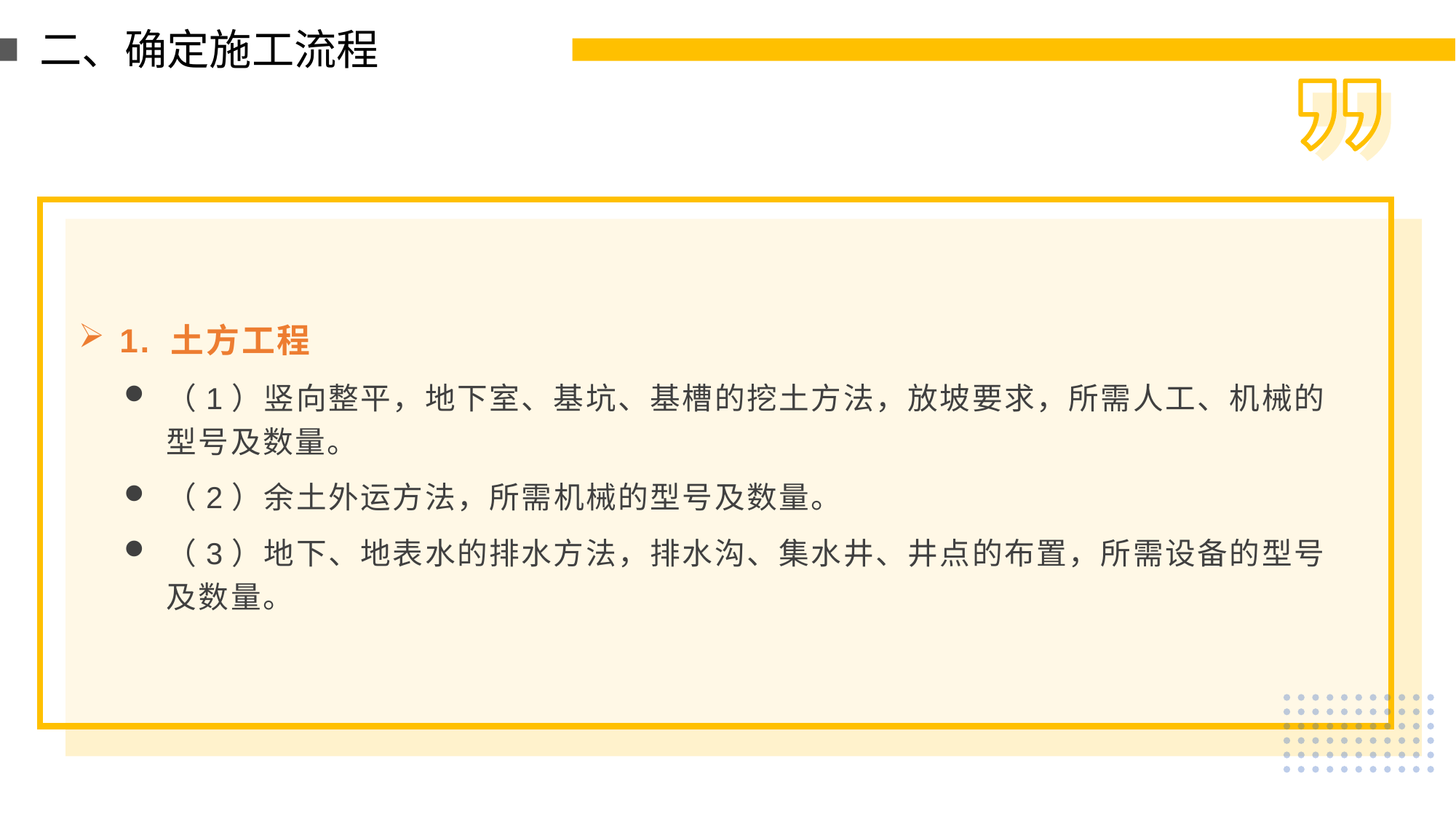

二、确定施工流程

1. 土方工程
（1）竖向整平，地下室、基坑、基槽的挖土方法，放坡要求，所需人工、机械的型号及数量。
（2）余土外运方法，所需机械的型号及数量。
（3）地下、地表水的排水方法，排水沟、集水井、井点的布置，所需设备的型号及数量。